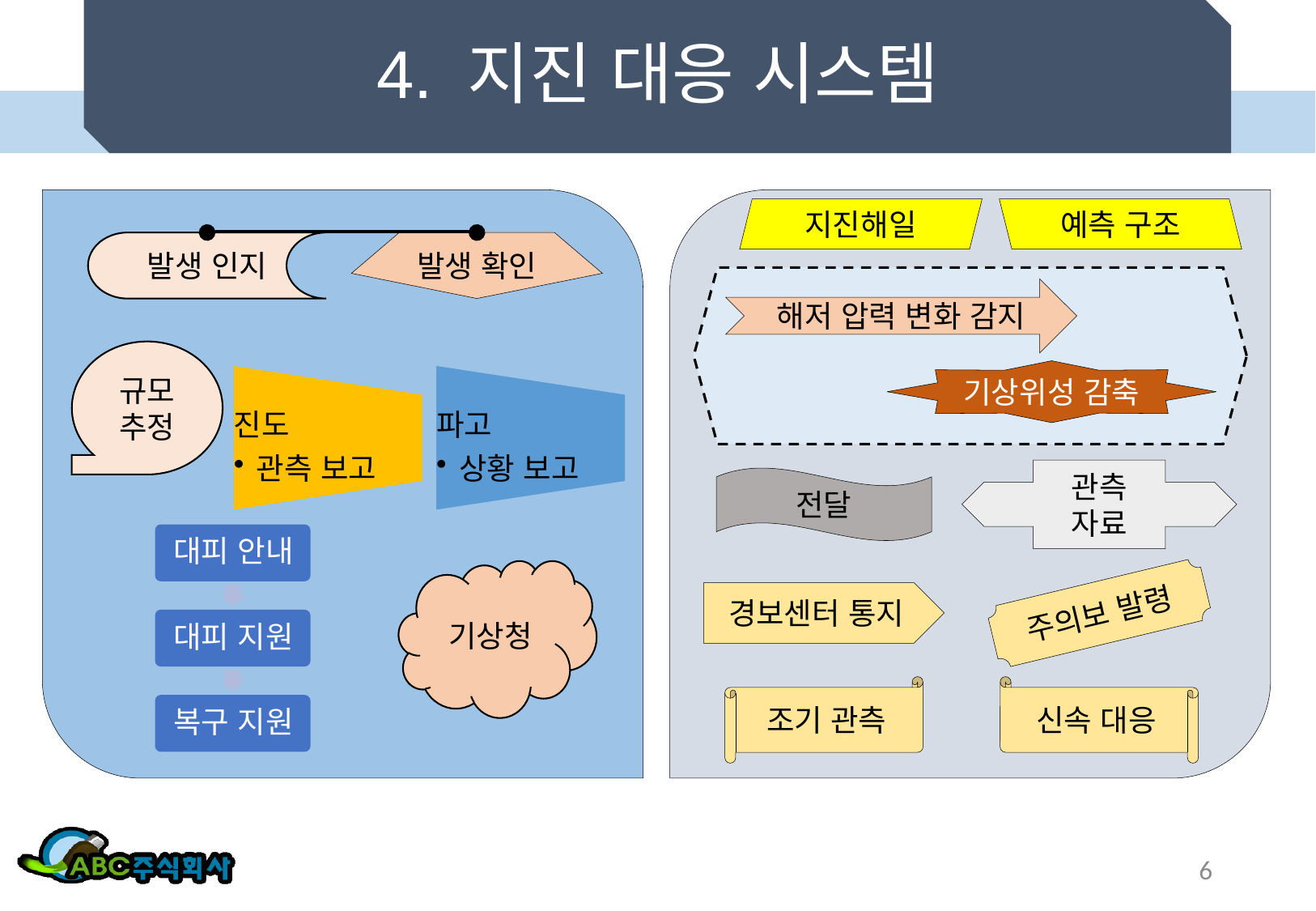

# 4. 지진 대응 시스템

지진해일
예측 구조
발생 인지

발생 확인

해저 압력 변화 감지
규모 추정
기상위성 감축
진도
관측 보고
파고
상황 보고
관측 자료
전달
대피 안내

대피 지원

복구 지원
기상청
주의보 발령
경보센터 통지
조기 관측
신속 대응
6